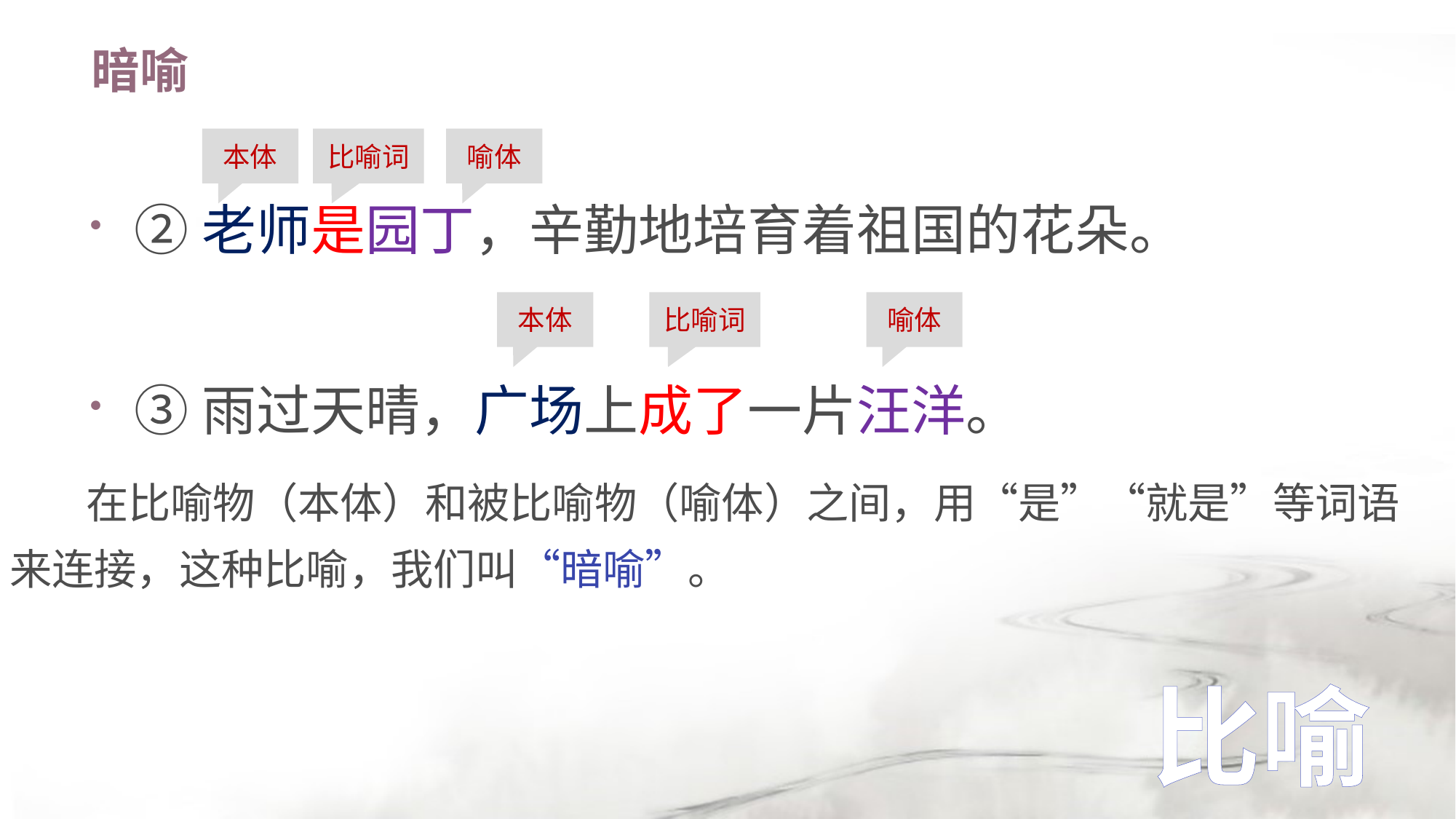

# 暗喻
本体
比喻词
喻体
②老师是园丁，辛勤地培育着祖国的花朵。

③雨过天晴，广场上成了一片汪洋。
本体
比喻词
喻体
       在比喻物（本体）和被比喻物（喻体）之间，用“是”“就是”等词语
来连接，这种比喻，我们叫“暗喻”。
比喻